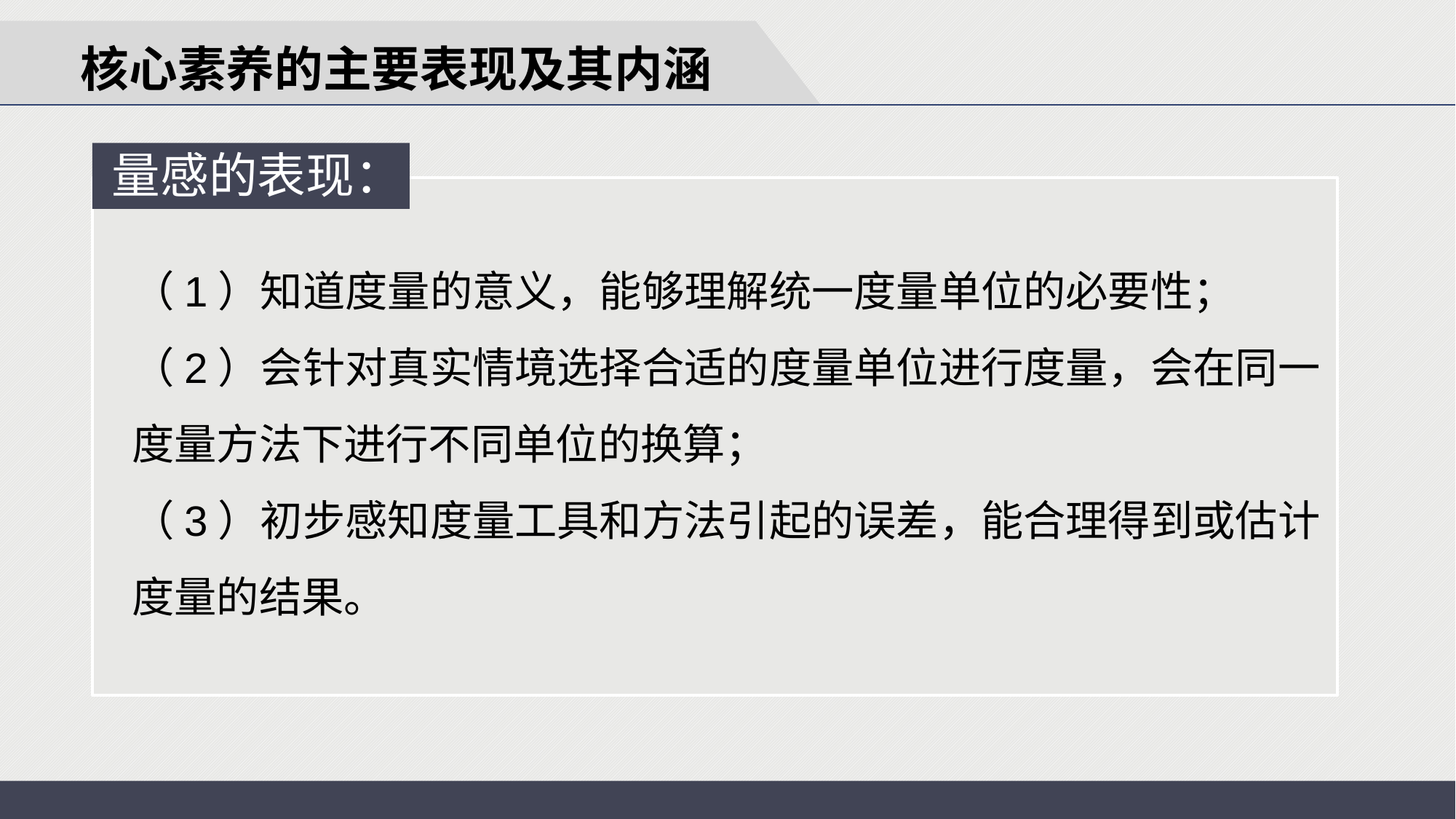

核心素养的主要表现及其内涵
量感的表现：

（1）知道度量的意义，能够理解统一度量单位的必要性；
（2）会针对真实情境选择合适的度量单位进行度量，会在同一度量方法下进行不同单位的换算；
（3）初步感知度量工具和方法引起的误差，能合理得到或估计度量的结果。